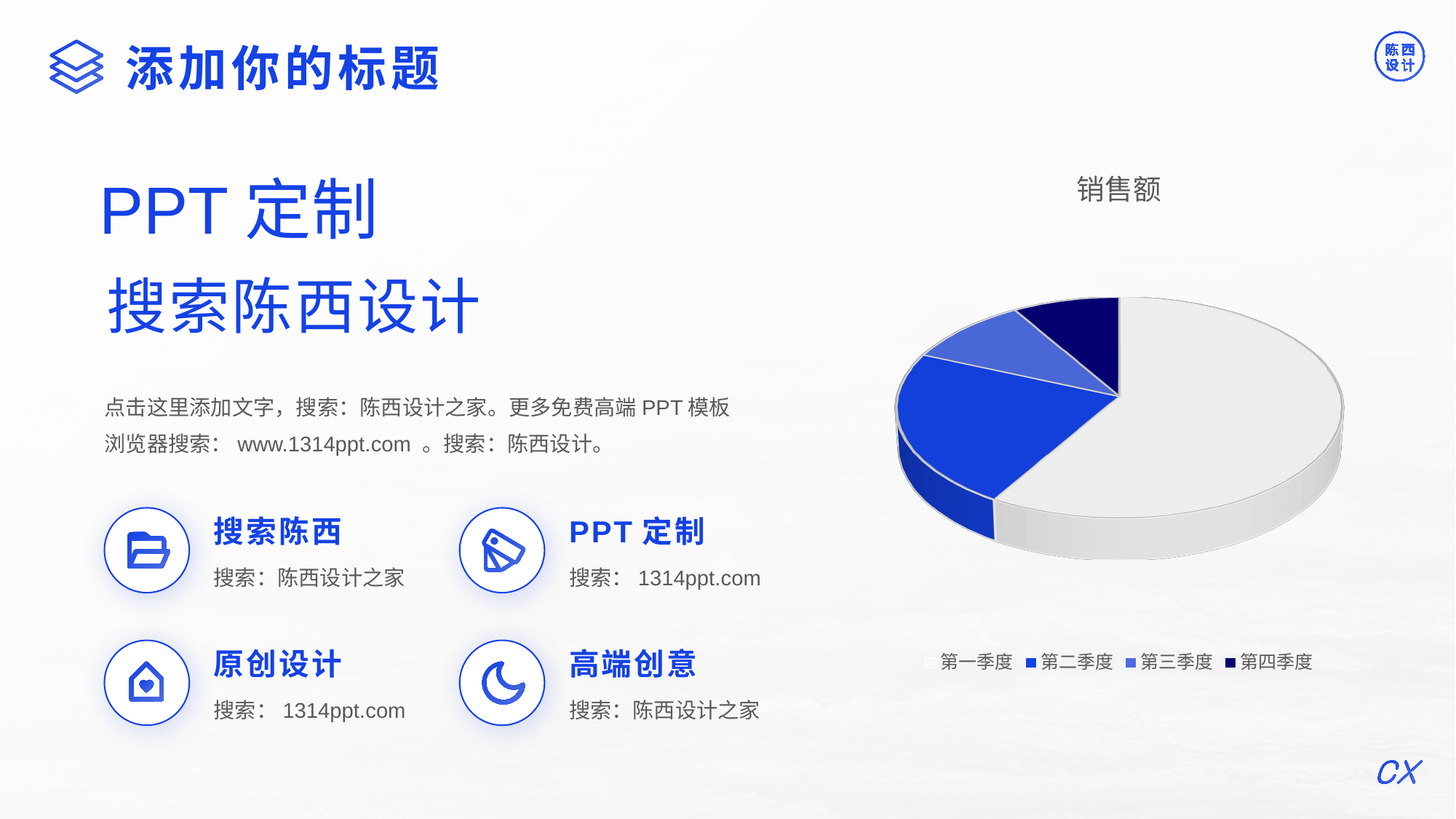

©版权所有：陈西设计之家(微信号：2090298045）
©版权所属公司：合肥陈西文化传媒科技有限公司

添加你的标题

[unsupported chart]

PPT定制
搜索陈西设计
点击这里添加文字，搜索：陈西设计之家。更多免费高端PPT模板浏览器搜索：www.1314ppt.com 。搜索：陈西设计。
搜索陈西
PPT定制

搜索：陈西设计之家
搜索：1314ppt.com
原创设计
高端创意

搜索：1314ppt.com
搜索：陈西设计之家

©版权所有：陈西设计之家(微信号：2090298045）
©版权所属公司：合肥陈西文化传媒科技有限公司